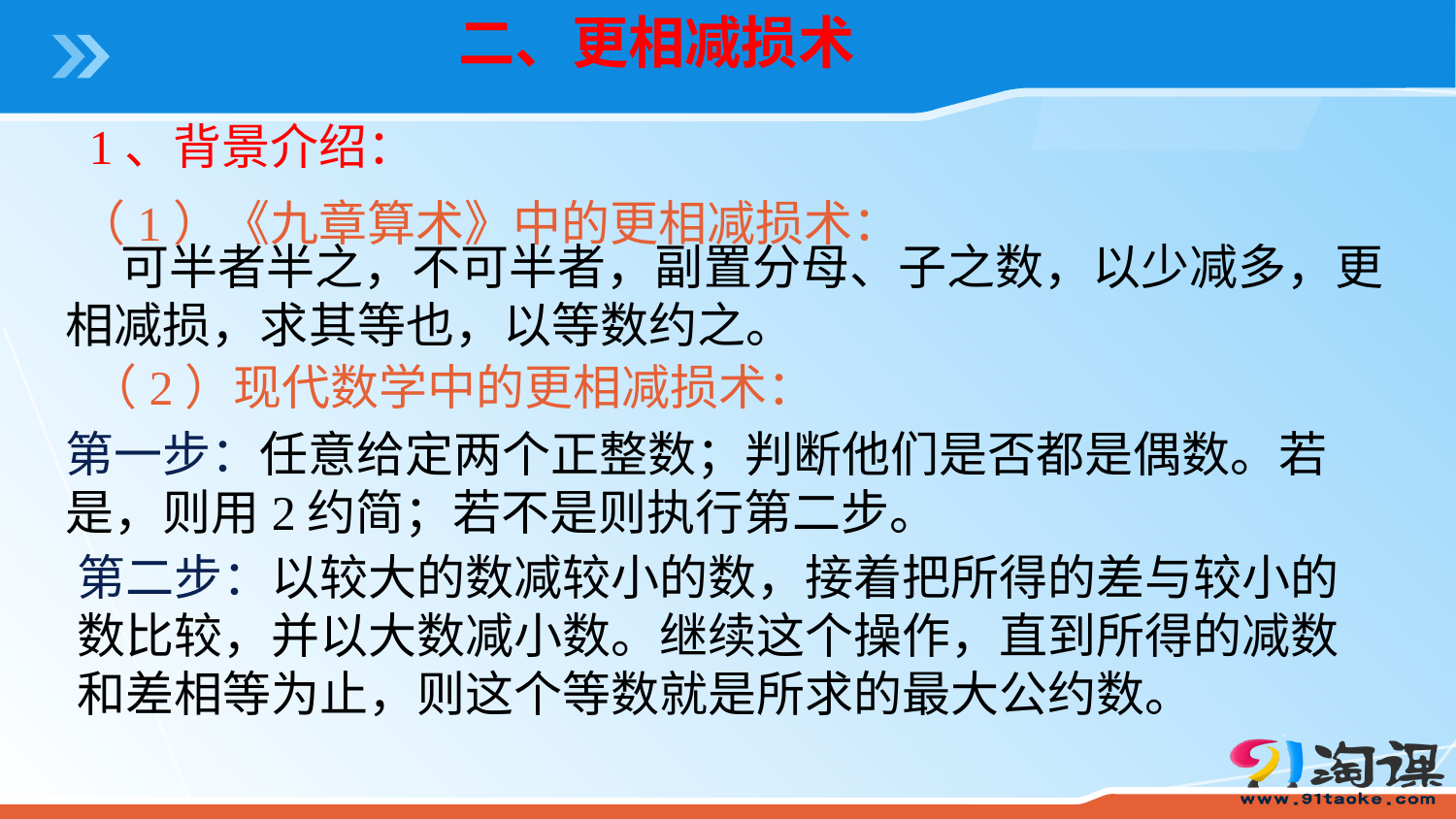

二、更相减损术
1、背景介绍：
（1）《九章算术》中的更相减损术：
    可半者半之，不可半者，副置分母、子之数，以少减多，更相减损，求其等也，以等数约之。
（2）现代数学中的更相减损术：
第一步：任意给定两个正整数；判断他们是否都是偶数。若是，则用2约简；若不是则执行第二步。
第二步：以较大的数减较小的数，接着把所得的差与较小的数比较，并以大数减小数。继续这个操作，直到所得的减数和差相等为止，则这个等数就是所求的最大公约数。